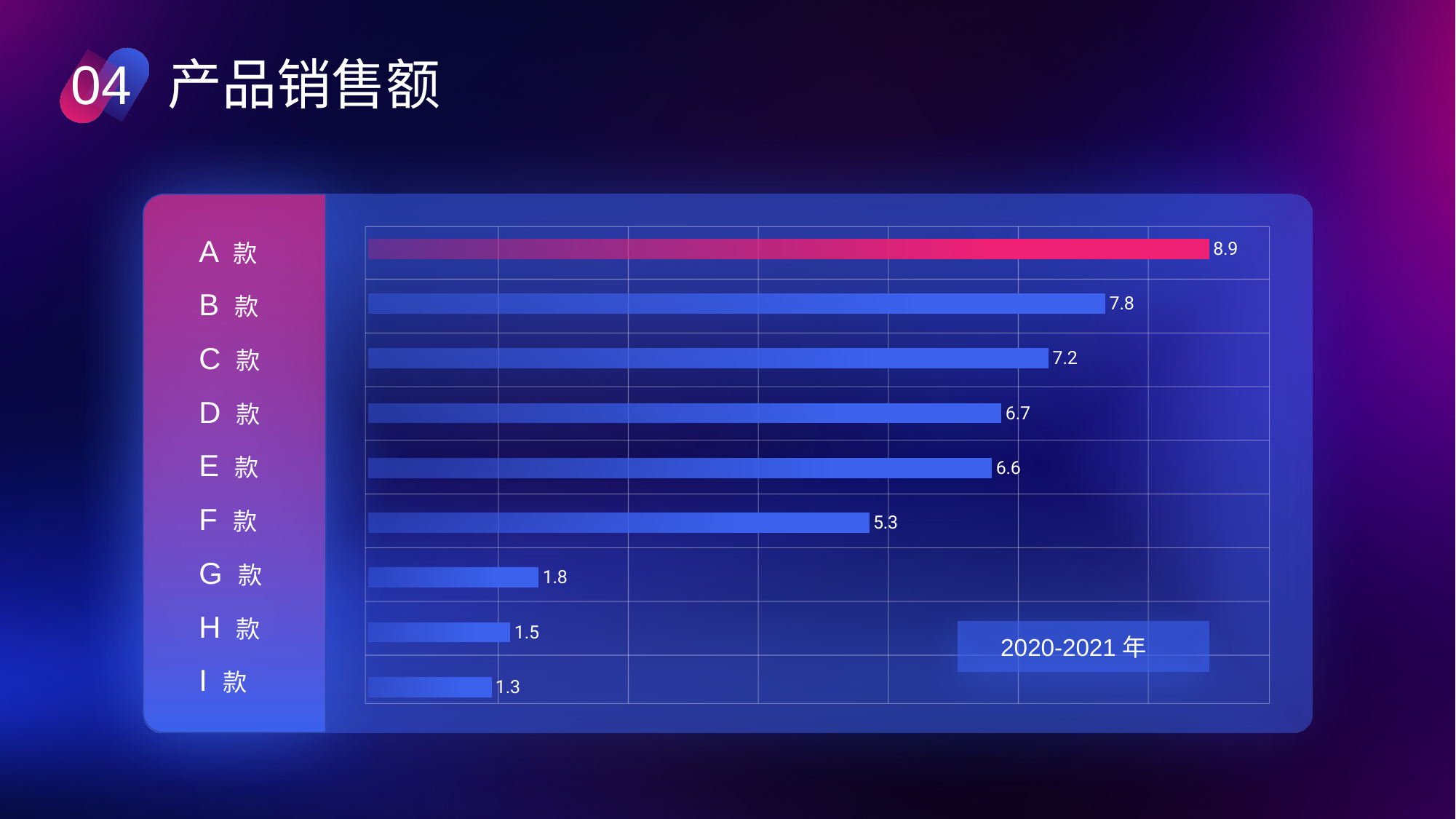

04
产品销售额

A 款

B 款
C 款
D 款
E 款
F 款
G 款
H 款

2020-2021年
I 款

### Chart

| Category | 系列 1 |
|---|---|
| 类别 1 | 1.3 |
| 类别 2 | 1.5 |
| 类别 3 | 1.8 |
| 类别 4 | 5.3 |
| 类别 1 | 6.6 |
| 类别 2 | 6.7 |
| 类别 3 | 7.2 |
| 类别 4 | 7.8 |
| 类别 1 | 8.9 |